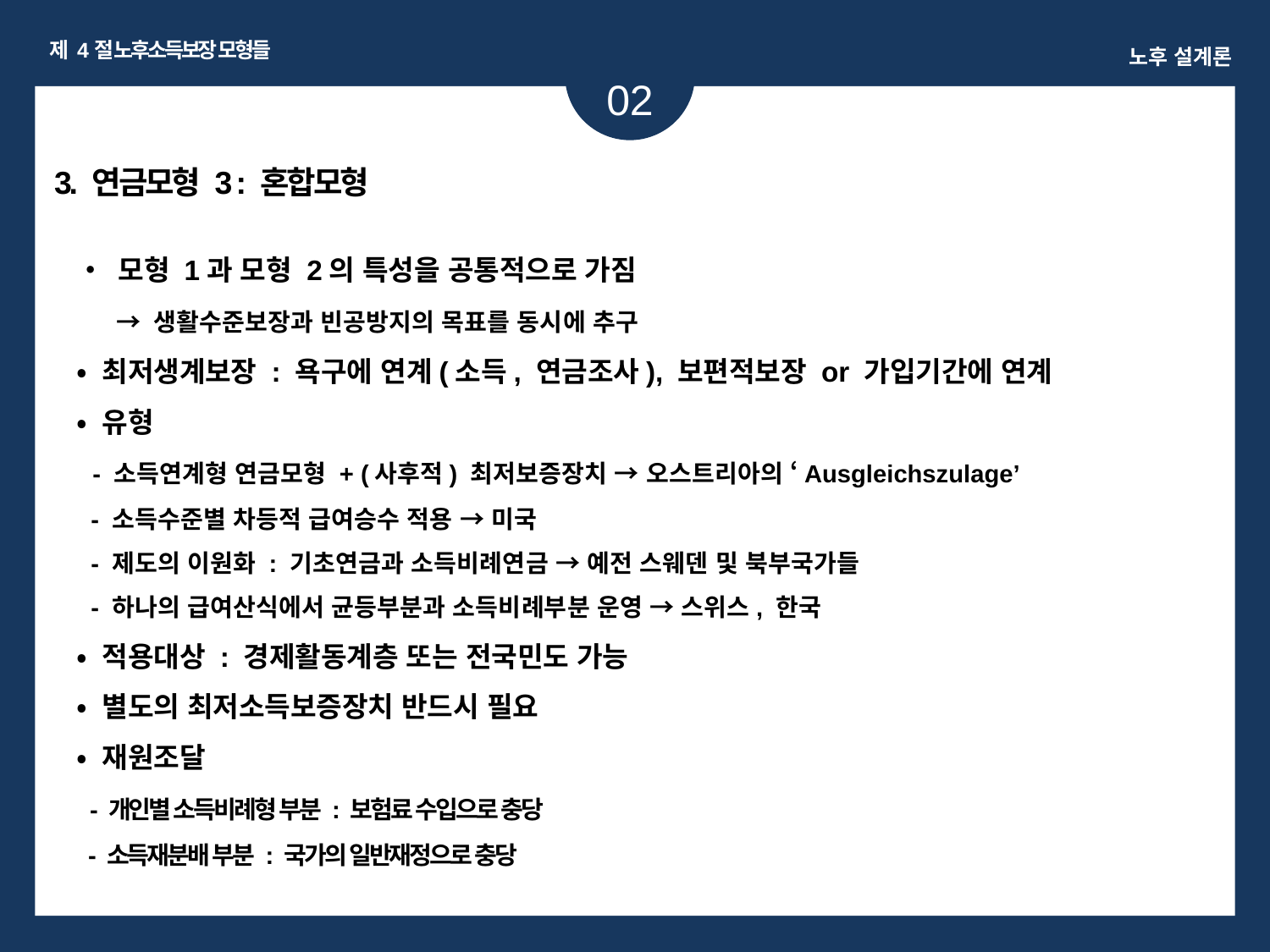

제 4절 노후소득보장 모형들
노후 설계론
02

3. 연금모형 3 : 혼합모형
• 모형 1과 모형 2의 특성을 공통적으로 가짐
     → 생활수준보장과 빈공방지의 목표를 동시에 추구
• 최저생계보장 : 욕구에 연계(소득, 연금조사), 보편적보장 or 가입기간에 연계
• 유형
  - 소득연계형 연금모형 + (사후적) 최저보증장치 → 오스트리아의 ‘Ausgleichszulage’
  - 소득수준별 차등적 급여승수 적용 → 미국
  - 제도의 이원화 : 기초연금과 소득비례연금 → 예전 스웨덴 및 북부국가들
  - 하나의 급여산식에서 균등부분과 소득비례부분 운영 → 스위스, 한국
• 적용대상 : 경제활동계층 또는 전국민도 가능
• 별도의 최저소득보증장치 반드시 필요
• 재원조달
  - 개인별 소득비례형 부분 : 보험료 수입으로 충당
  - 소득재분배 부분 : 국가의 일반재정으로 충당